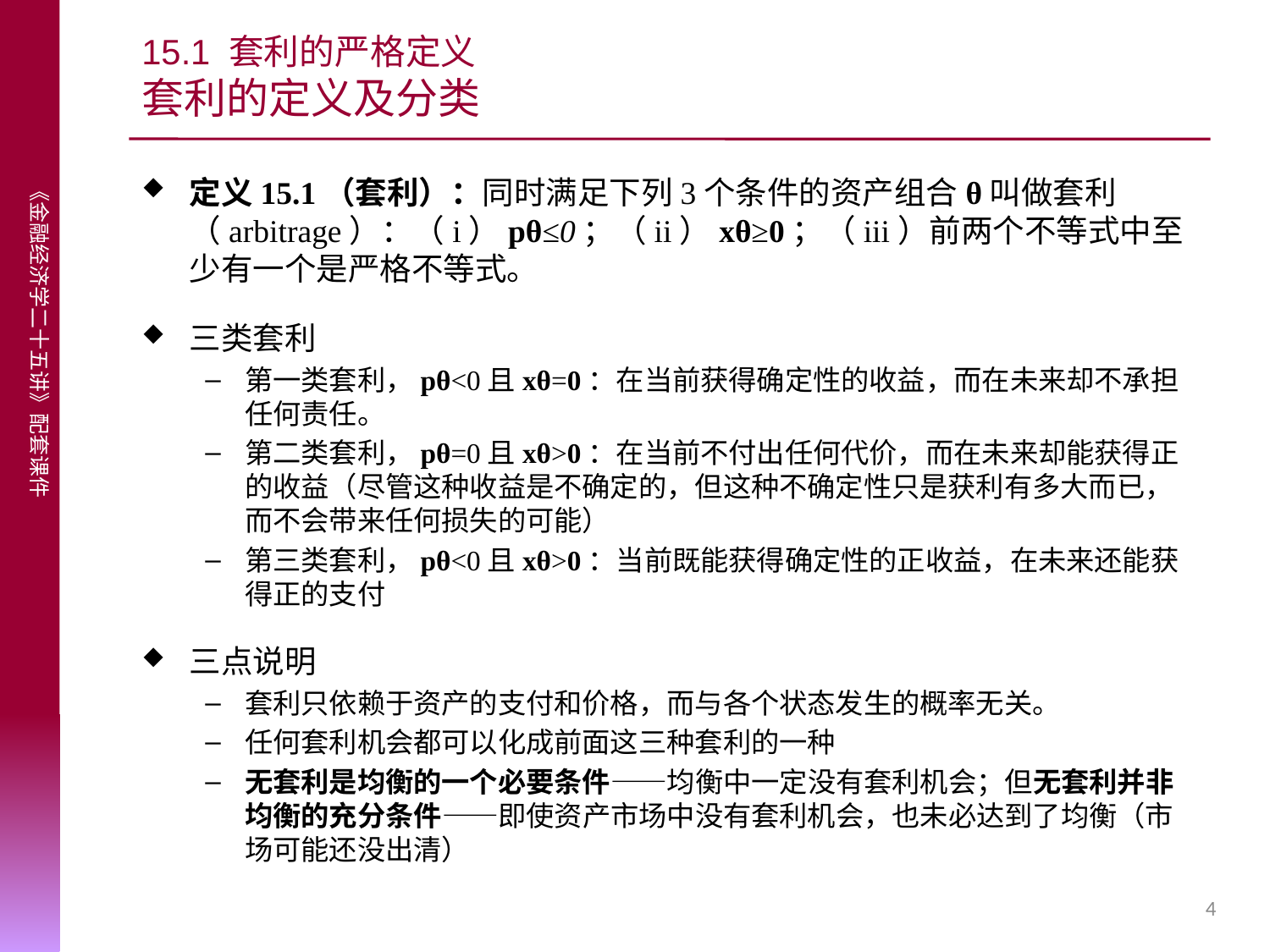

# 15.1 套利的严格定义 套利的定义及分类
定义15.1（套利）：同时满足下列3个条件的资产组合θ叫做套利（arbitrage）：（i）pθ≤0；（ii）xθ≥0；（iii）前两个不等式中至少有一个是严格不等式。
三类套利
第一类套利，pθ<0且xθ=0：在当前获得确定性的收益，而在未来却不承担任何责任。
第二类套利，pθ=0且xθ>0：在当前不付出任何代价，而在未来却能获得正的收益（尽管这种收益是不确定的，但这种不确定性只是获利有多大而已，而不会带来任何损失的可能）
第三类套利，pθ<0且xθ>0：当前既能获得确定性的正收益，在未来还能获得正的支付
三点说明
套利只依赖于资产的支付和价格，而与各个状态发生的概率无关。
任何套利机会都可以化成前面这三种套利的一种
无套利是均衡的一个必要条件——均衡中一定没有套利机会；但无套利并非均衡的充分条件——即使资产市场中没有套利机会，也未必达到了均衡（市场可能还没出清）
4